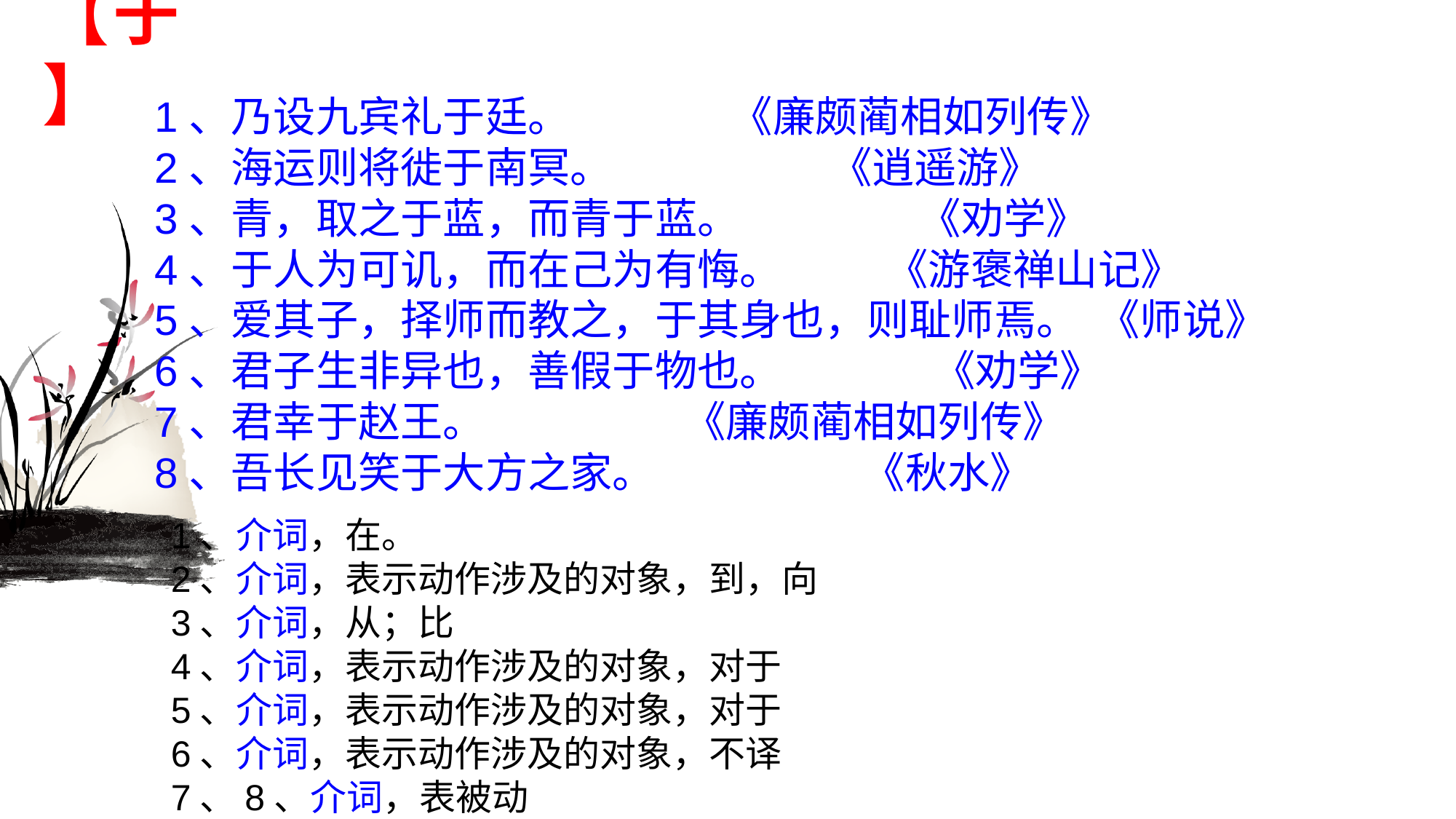

# 【于】
1、乃设九宾礼于廷。                 《廉颇蔺相如列传》
2、海运则将徙于南冥。                       《逍遥游》
3、青，取之于蓝，而青于蓝。                   《劝学》
4、于人为可讥，而在己为有悔。           《游褒禅山记》
5、爱其子，择师而教之，于其身也，则耻师焉。  《师说》
6、君子生非异也，善假于物也。                《劝学》
7、君幸于赵王。                     《廉颇蔺相如列传》
8、吾长见笑于大方之家。                      《秋水》
1、介词，在。
2、介词，表示动作涉及的对象，到，向
3、介词，从；比
4、介词，表示动作涉及的对象，对于
5、介词，表示动作涉及的对象，对于
6、介词，表示动作涉及的对象，不译
7、8、介词，表被动